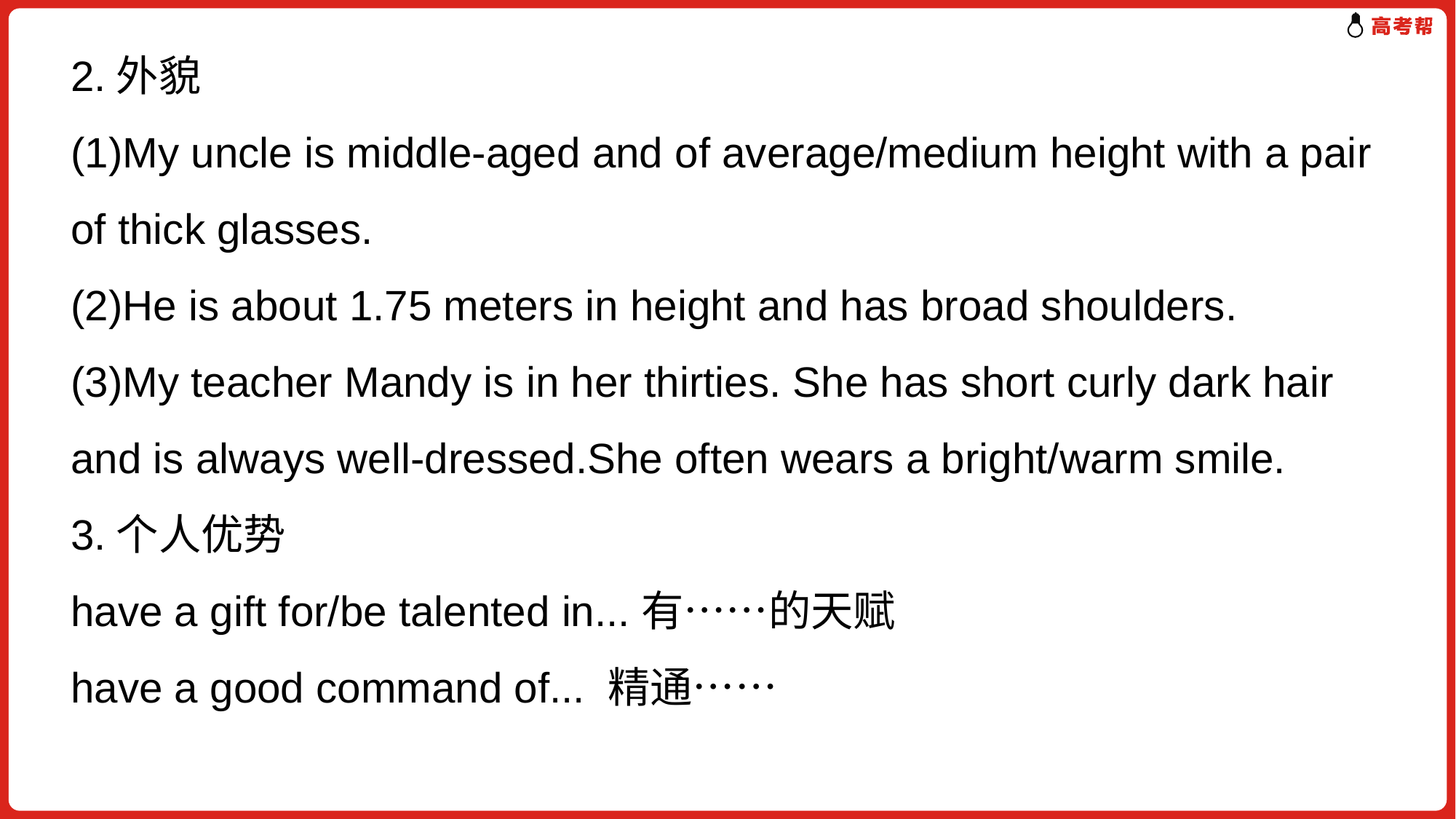

2.外貌
(1)My uncle is middle-aged and of average/medium height with a pair of thick glasses.
(2)He is about 1.75 meters in height and has broad shoulders.
(3)My teacher Mandy is in her thirties. She has short curly dark hair and is always well-dressed.She often wears a bright/warm smile.
3.个人优势
have a gift for/be talented in...有……的天赋
have a good command of... 精通……